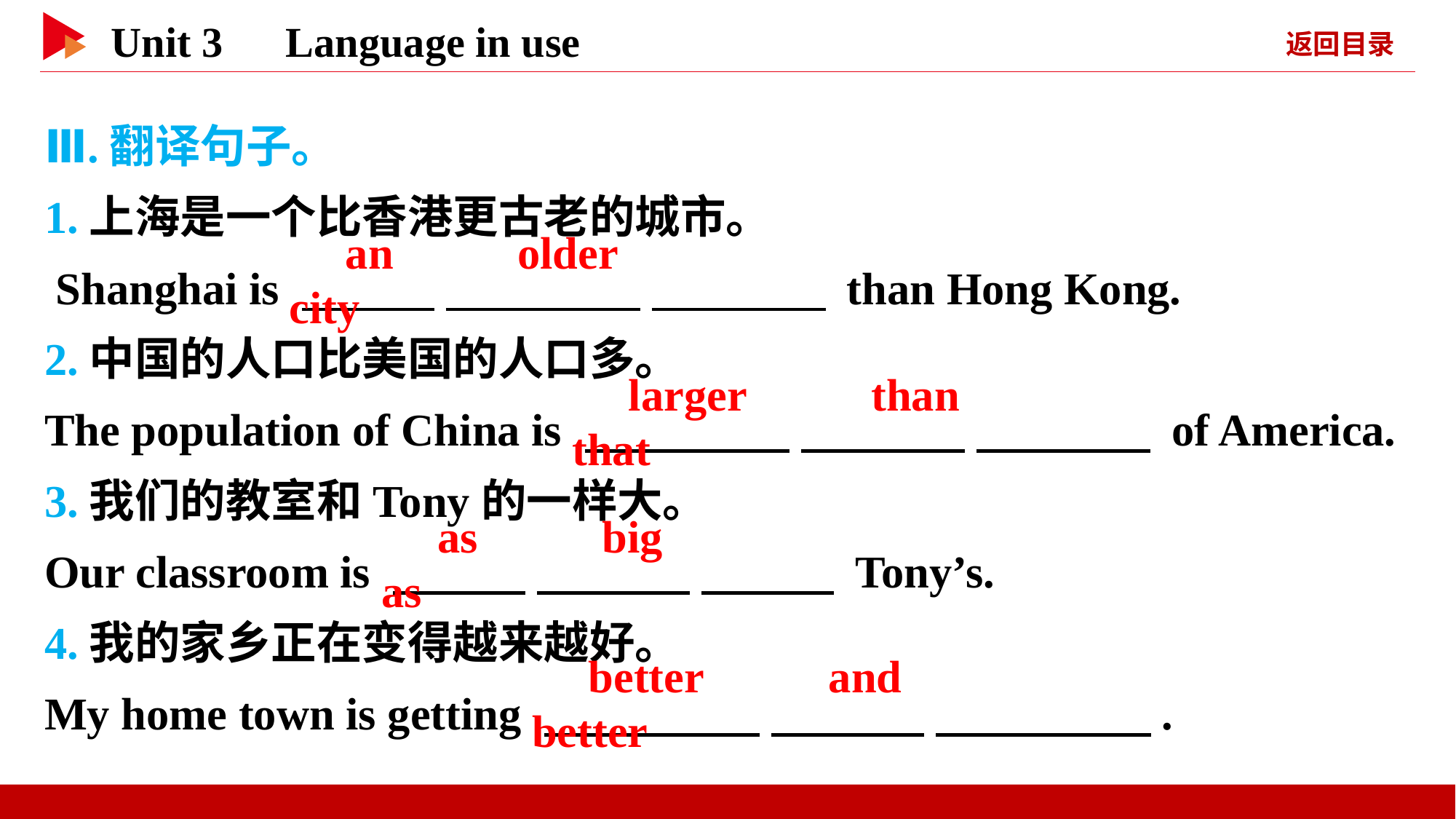

Ⅲ.翻译句子。
1.上海是一个比香港更古老的城市。
 Shanghai is 　    　 　          　 　        　 than Hong Kong.
2.中国的人口比美国的人口多。
The population of China is 　           　 　       　 　        　 of America.
3.我们的教室和Tony的一样大。
Our classroom is 　    　 　      　 　    　 Tony’s.
4.我的家乡正在变得越来越好。
My home town is getting 　            　 　      　 　            　.
　an　 　older　 　city
　larger　 　than　 　that
　as　 　big　 　as
　better　 　and　 　better